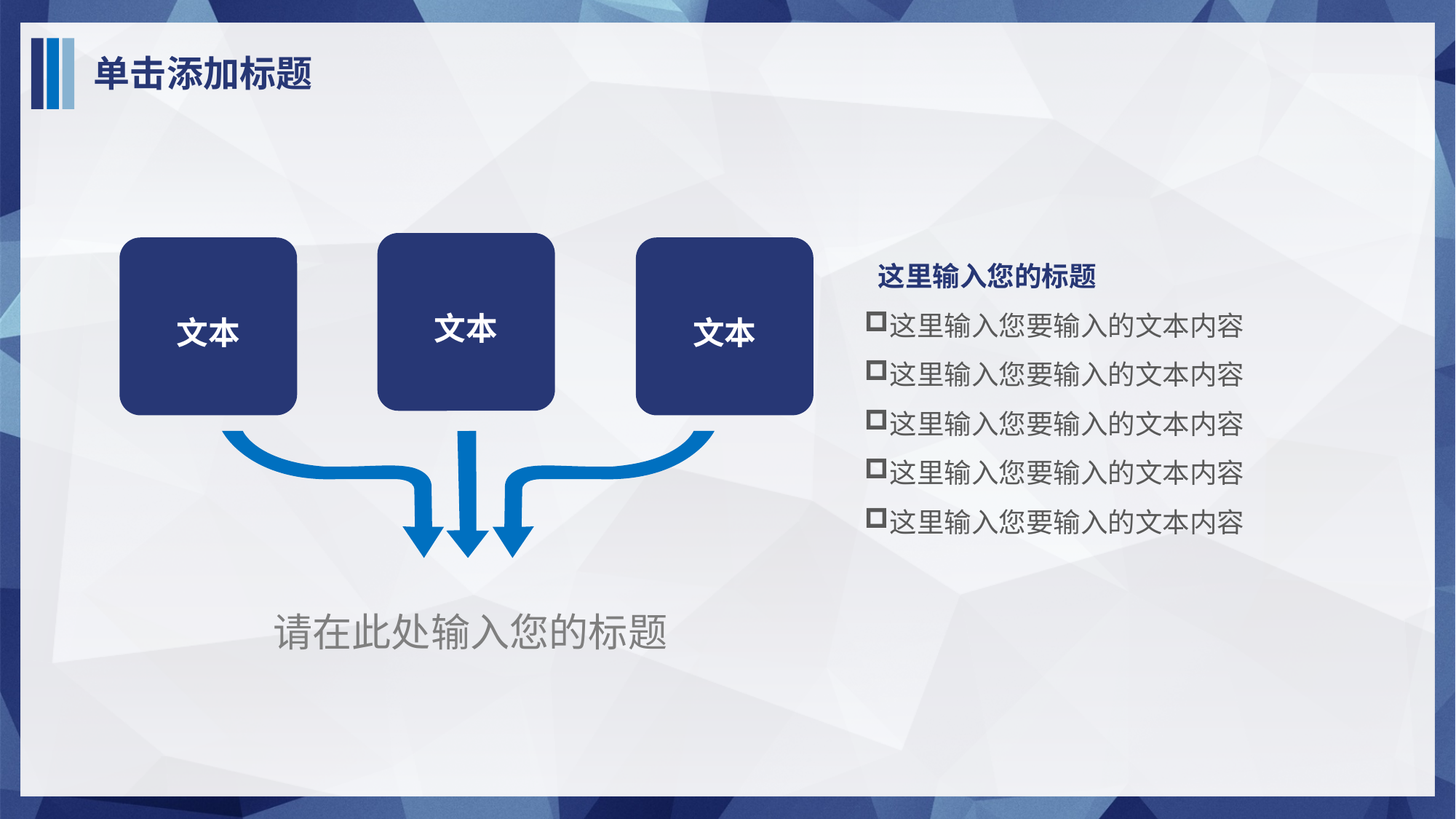

单击添加标题
文本
文本
文本
这里输入您的标题
这里输入您要输入的文本内容
这里输入您要输入的文本内容
这里输入您要输入的文本内容
这里输入您要输入的文本内容
这里输入您要输入的文本内容

请在此处输入您的标题